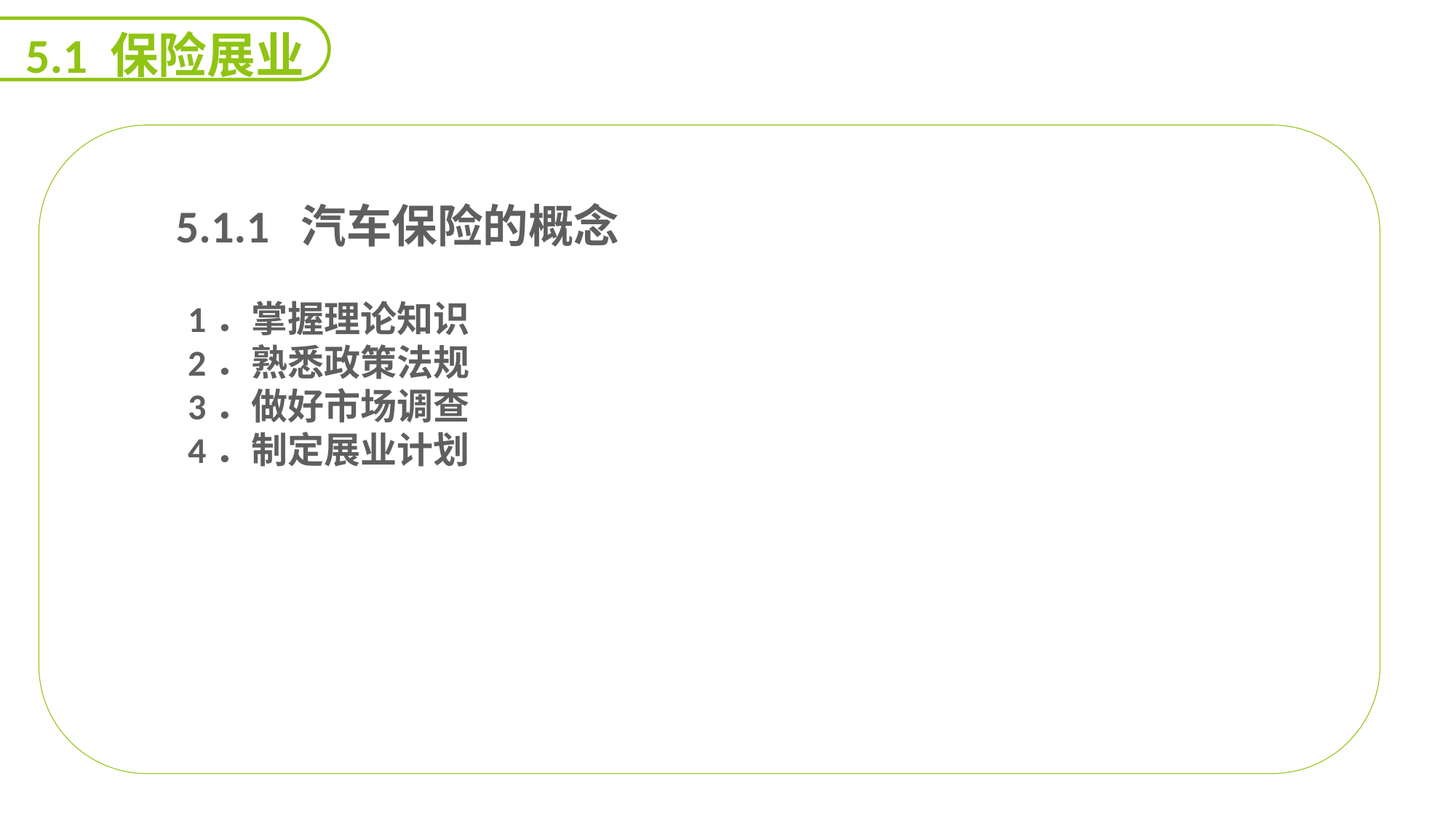

5.1 保险展业

 5.1.1  汽车保险的概念

1．掌握理论知识
2．熟悉政策法规
3．做好市场调查
4．制定展业计划

能力
目标
延迟符